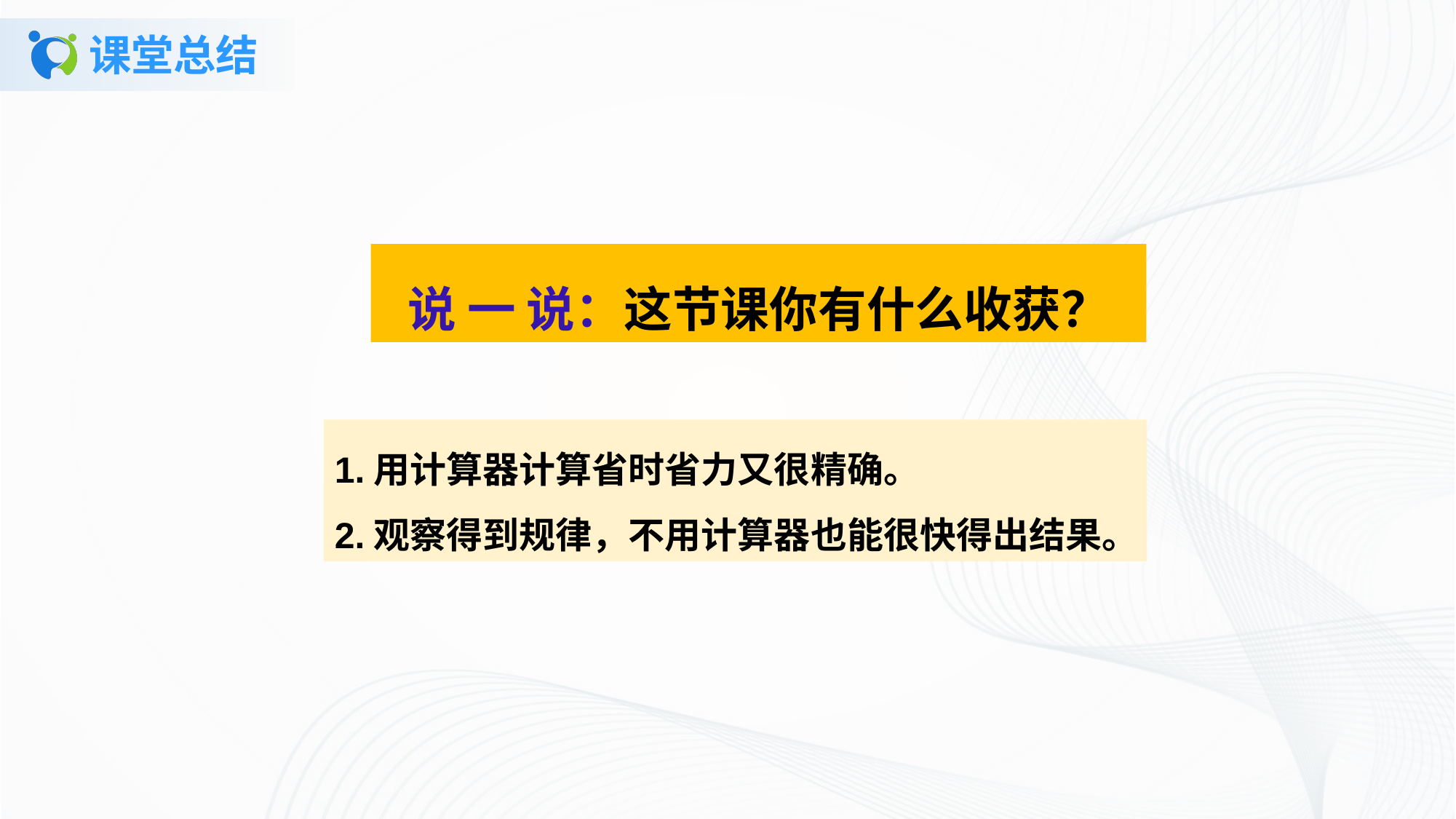

# 课堂总结
说 一 说：这节课你有什么收获？
1.用计算器计算省时省力又很精确。
2.观察得到规律，不用计算器也能很快得出结果。